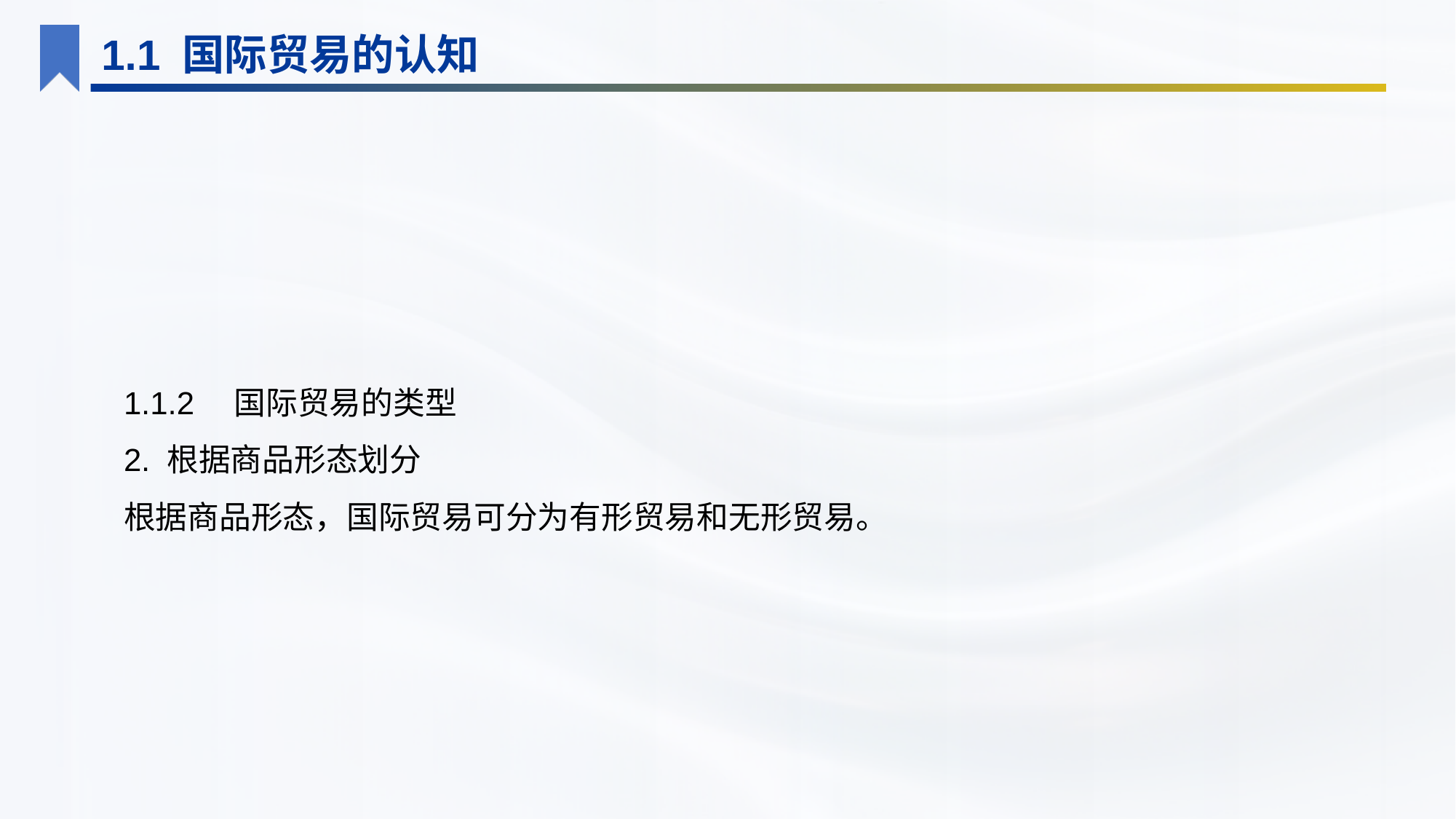

1.1 国际贸易的认知
1.1.2　国际贸易的类型
2. 根据商品形态划分
根据商品形态，国际贸易可分为有形贸易和无形贸易。